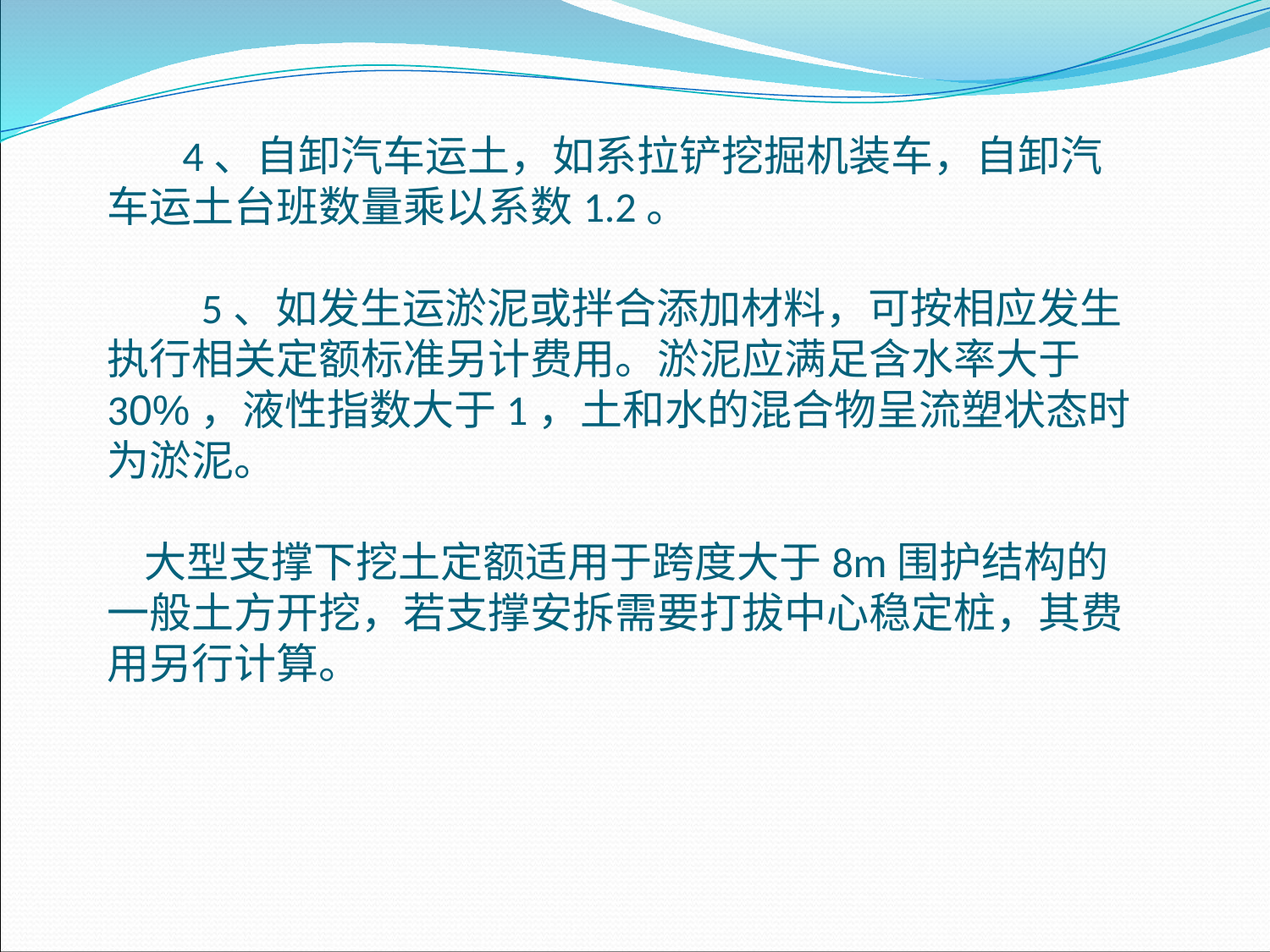

4、自卸汽车运土，如系拉铲挖掘机装车，自卸汽车运土台班数量乘以系数1.2。
      5、如发生运淤泥或拌合添加材料，可按相应发生执行相关定额标准另计费用。淤泥应满足含水率大于30%，液性指数大于1，土和水的混合物呈流塑状态时为淤泥。
大型支撑下挖土定额适用于跨度大于8m围护结构的一般土方开挖，若支撑安拆需要打拔中心稳定桩，其费用另行计算。